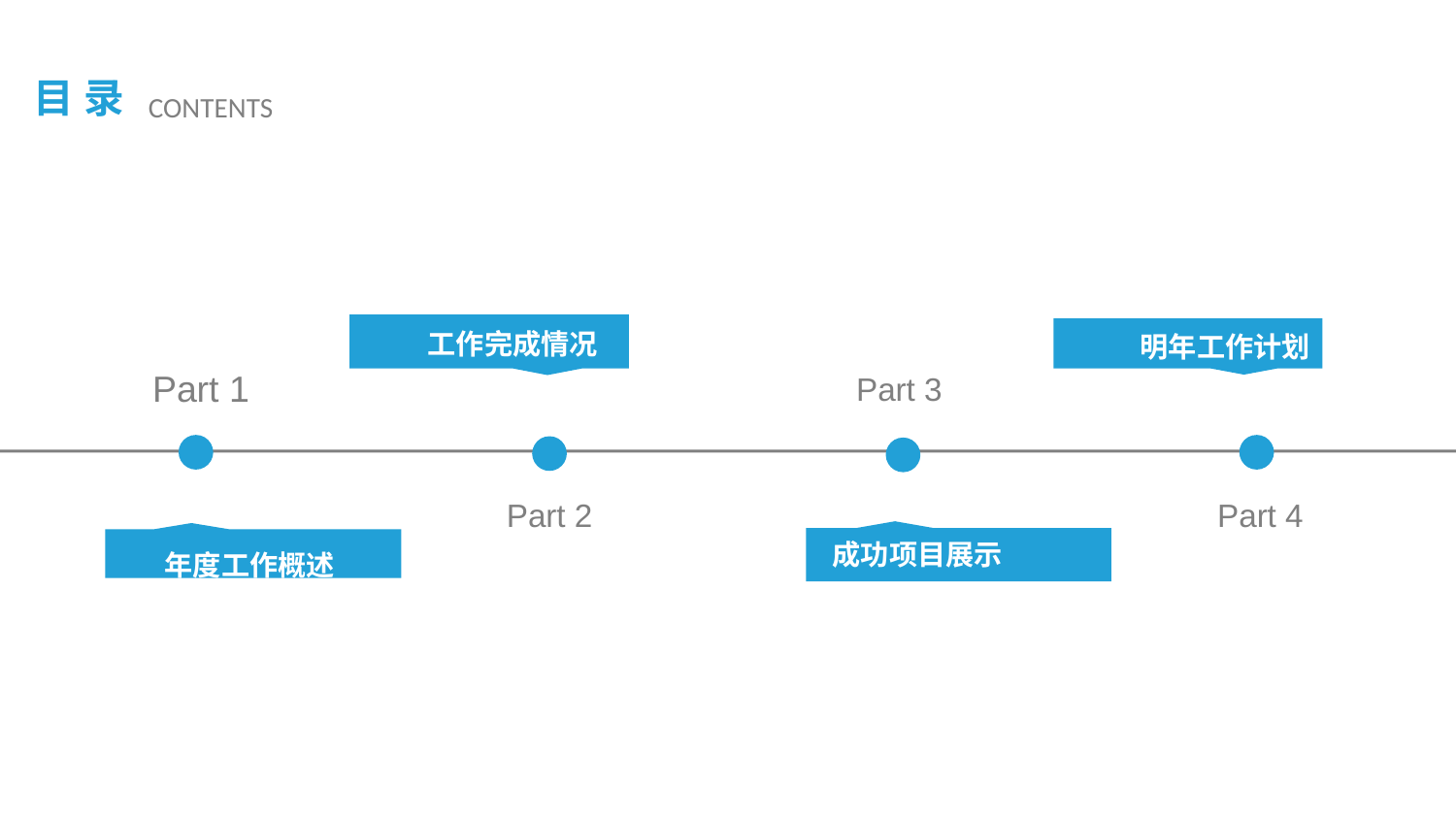

目 录
CONTENTS
工作完成情况

明年工作计划

Part 1
Part 3

Part 2
Part 4

成功项目展示

年度工作概述